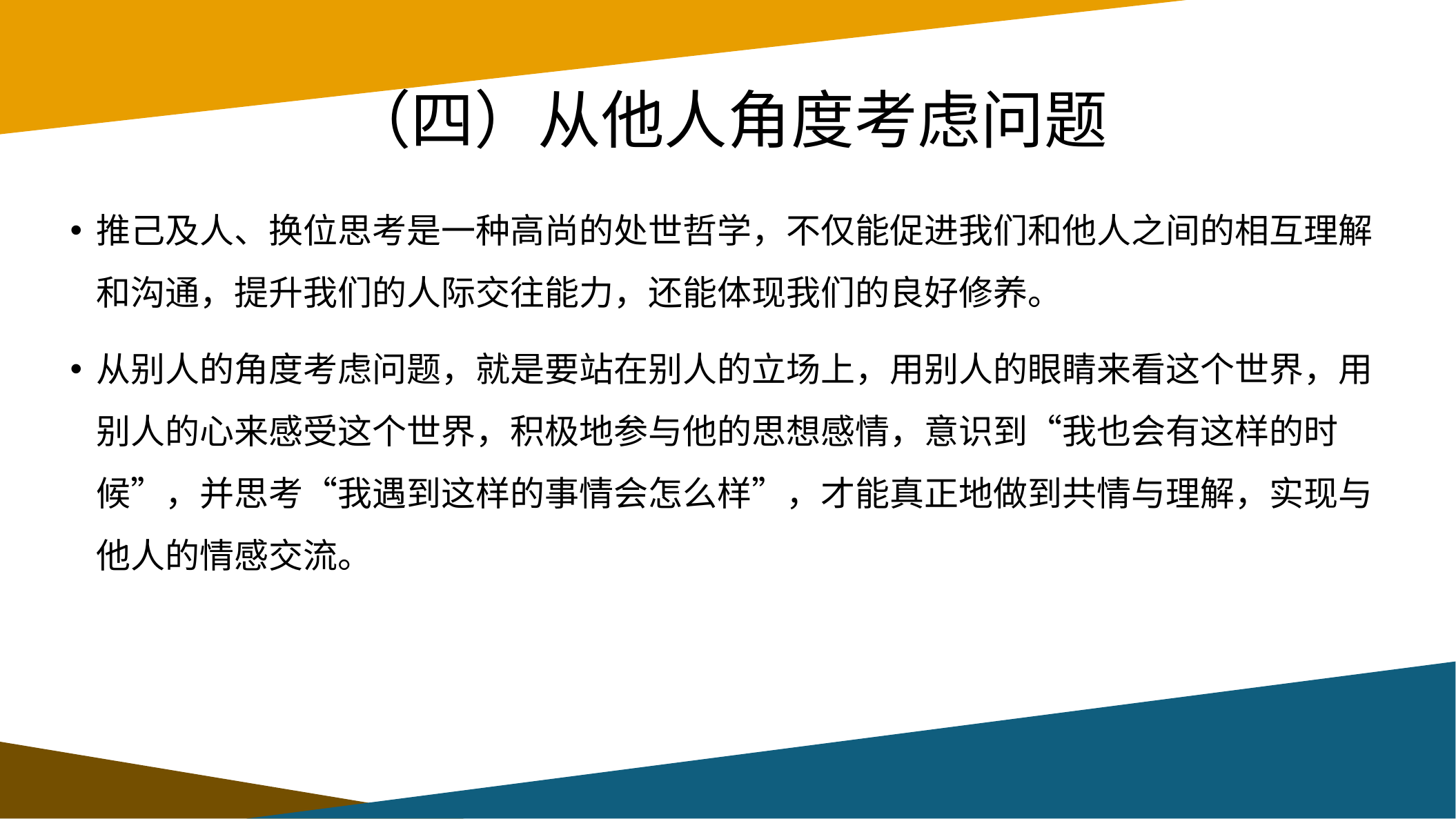

# （四）从他人角度考虑问题
推己及人、换位思考是一种高尚的处世哲学，不仅能促进我们和他人之间的相互理解和沟通，提升我们的人际交往能力，还能体现我们的良好修养。
从别人的角度考虑问题，就是要站在别人的立场上，用别人的眼睛来看这个世界，用别人的心来感受这个世界，积极地参与他的思想感情，意识到“我也会有这样的时候”，并思考“我遇到这样的事情会怎么样”，才能真正地做到共情与理解，实现与他人的情感交流。